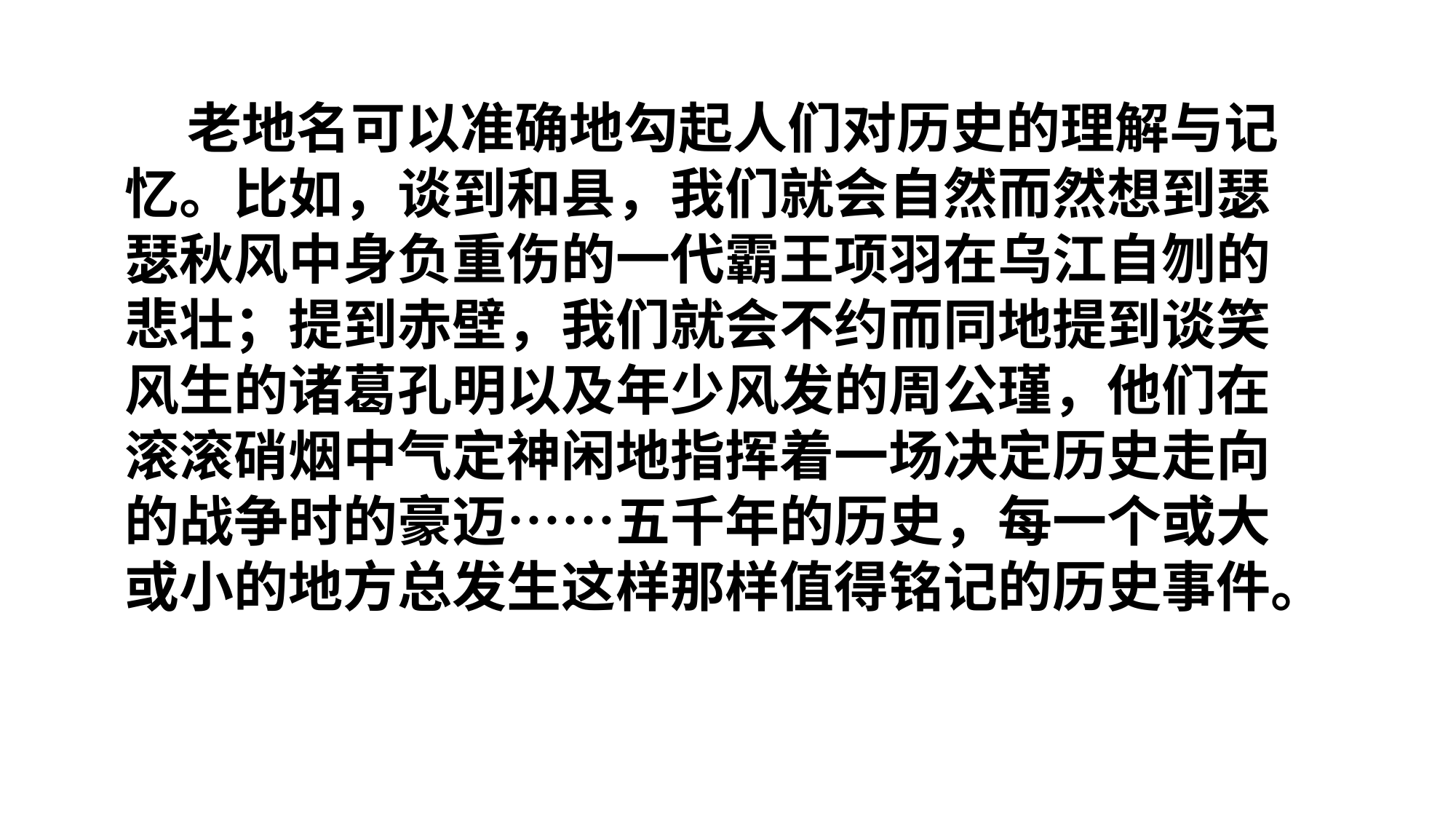

老地名可以准确地勾起人们对历史的理解与记忆。比如，谈到和县，我们就会自然而然想到瑟瑟秋风中身负重伤的一代霸王项羽在乌江自刎的悲壮；提到赤壁，我们就会不约而同地提到谈笑风生的诸葛孔明以及年少风发的周公瑾，他们在滚滚硝烟中气定神闲地指挥着一场决定历史走向的战争时的豪迈……五千年的历史，每一个或大或小的地方总发生这样那样值得铭记的历史事件。